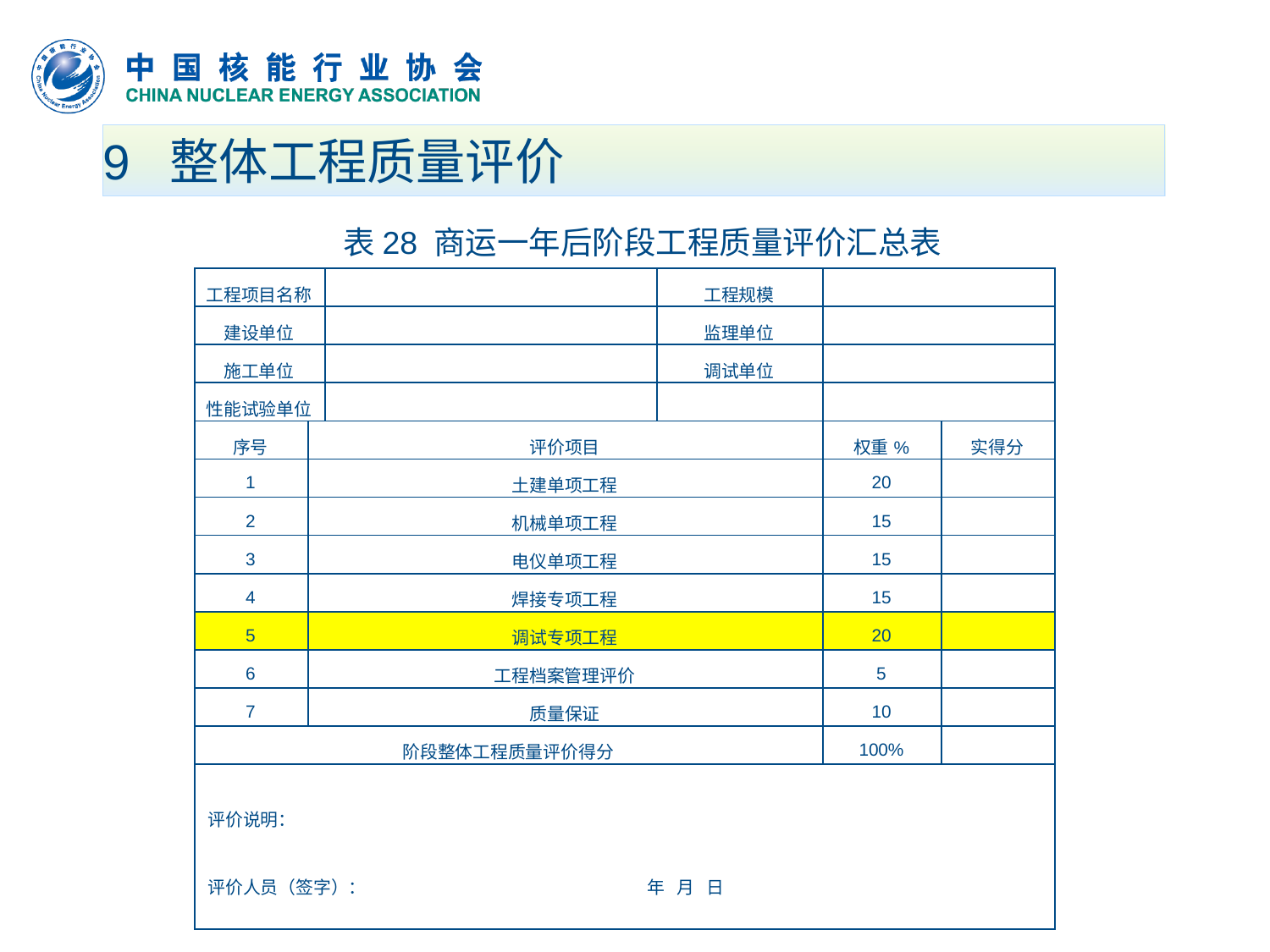

# 9  整体工程质量评价
表28 商运一年后阶段工程质量评价汇总表
| 工程项目名称 |  |  | 工程规模 |  |  |
| --- | --- | --- | --- | --- | --- |
| 建设单位 |  |  | 监理单位 |  |  |
| 施工单位 |  |  | 调试单位 |  |  |
| 性能试验单位 |  |  |  |  |  |
| 序号 | 评价项目 |  |  | 权重% | 实得分 |
| 1 | 土建单项工程 |  |  | 20 |  |
| 2 | 机械单项工程 |  |  | 15 |  |
| 3 | 电仪单项工程 |  |  | 15 |  |
| 4 | 焊接专项工程 |  |  | 15 |  |
| 5 | 调试专项工程 |  |  | 20 |  |
| 6 | 工程档案管理评价 |  |  | 5 |  |
| 7 | 质量保证 |  |  | 10 |  |
| 阶段整体工程质量评价得分 |  |  |  | 100% |  |
| 评价说明： 评价人员（签字）： 年 月 日 |  |  |  |  |  |